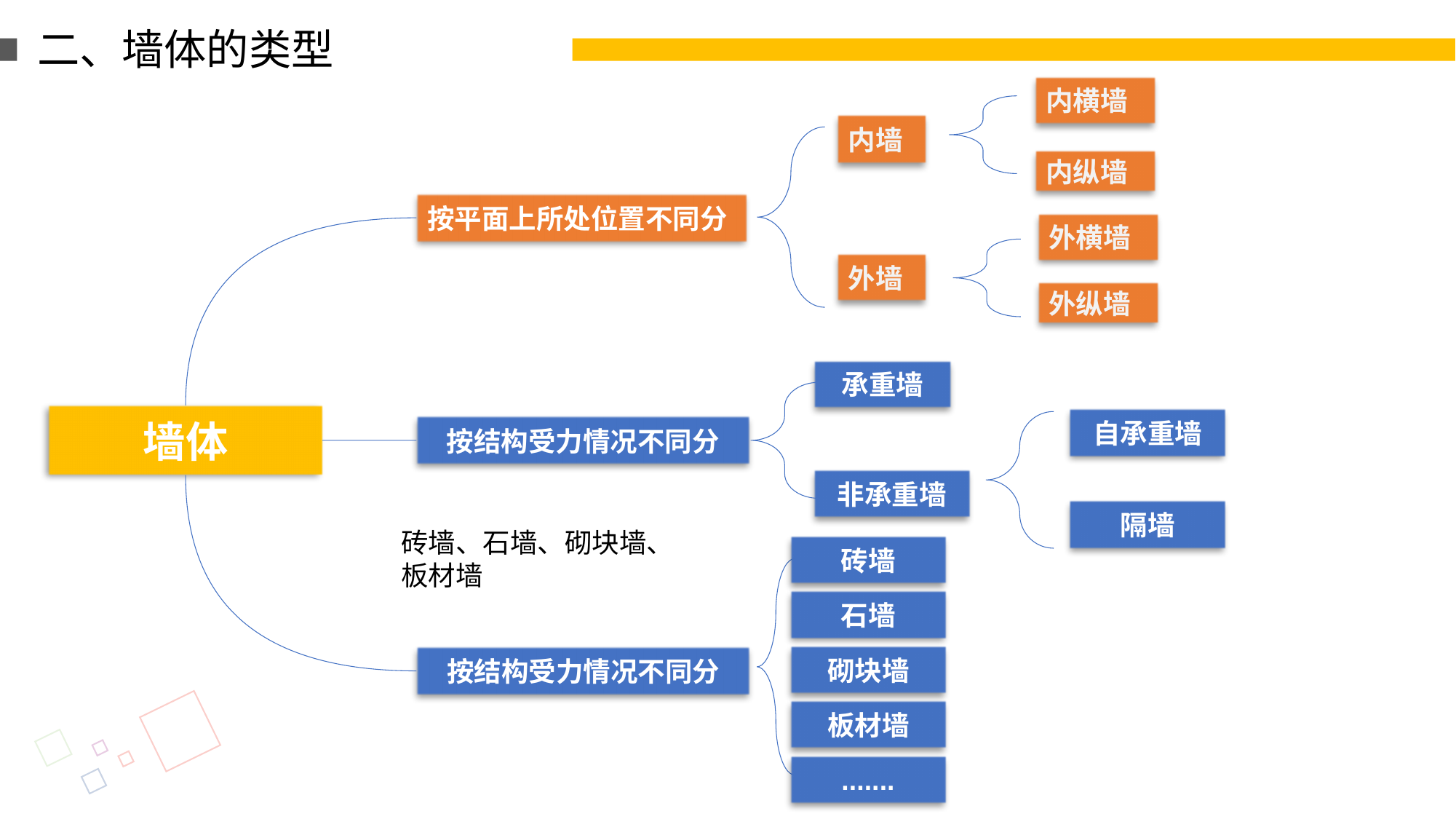

二、墙体的类型
内横墙

内墙

内纵墙
按平面上所处位置不同分
外横墙

外墙
外纵墙
承重墙

墙体
自承重墙

按结构受力情况不同分
非承重墙
隔墙
砖墙、石墙、砌块墙、板材墙
砖墙

石墙
砌块墙
按结构受力情况不同分

板材墙

.......